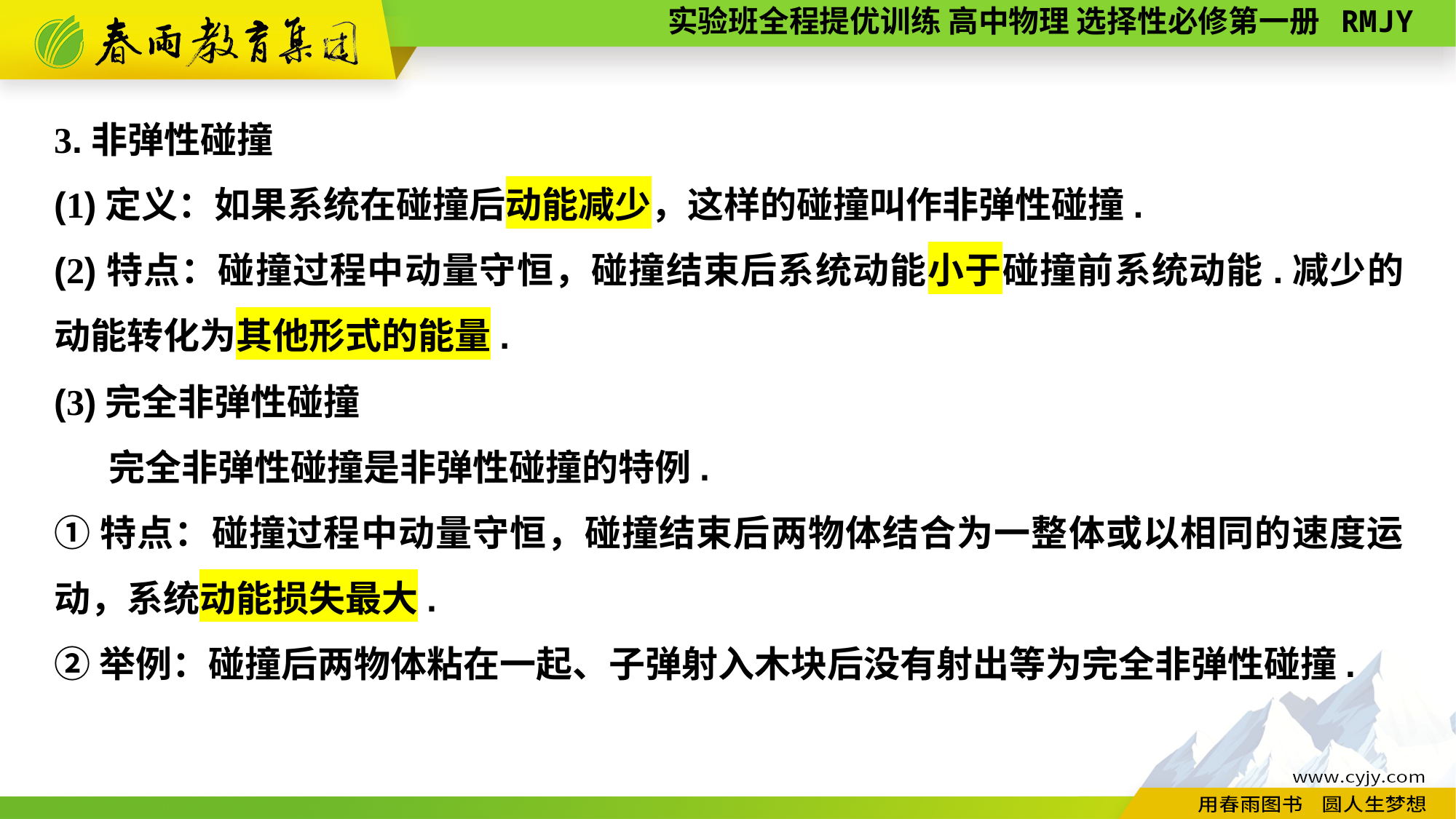

3.非弹性碰撞
(1)定义：如果系统在碰撞后动能减少，这样的碰撞叫作非弹性碰撞.
(2)特点：碰撞过程中动量守恒，碰撞结束后系统动能小于碰撞前系统动能.减少的动能转化为其他形式的能量.
(3)完全非弹性碰撞
完全非弹性碰撞是非弹性碰撞的特例.
①特点：碰撞过程中动量守恒，碰撞结束后两物体结合为一整体或以相同的速度运动，系统动能损失最大.
②举例：碰撞后两物体粘在一起、子弹射入木块后没有射出等为完全非弹性碰撞.